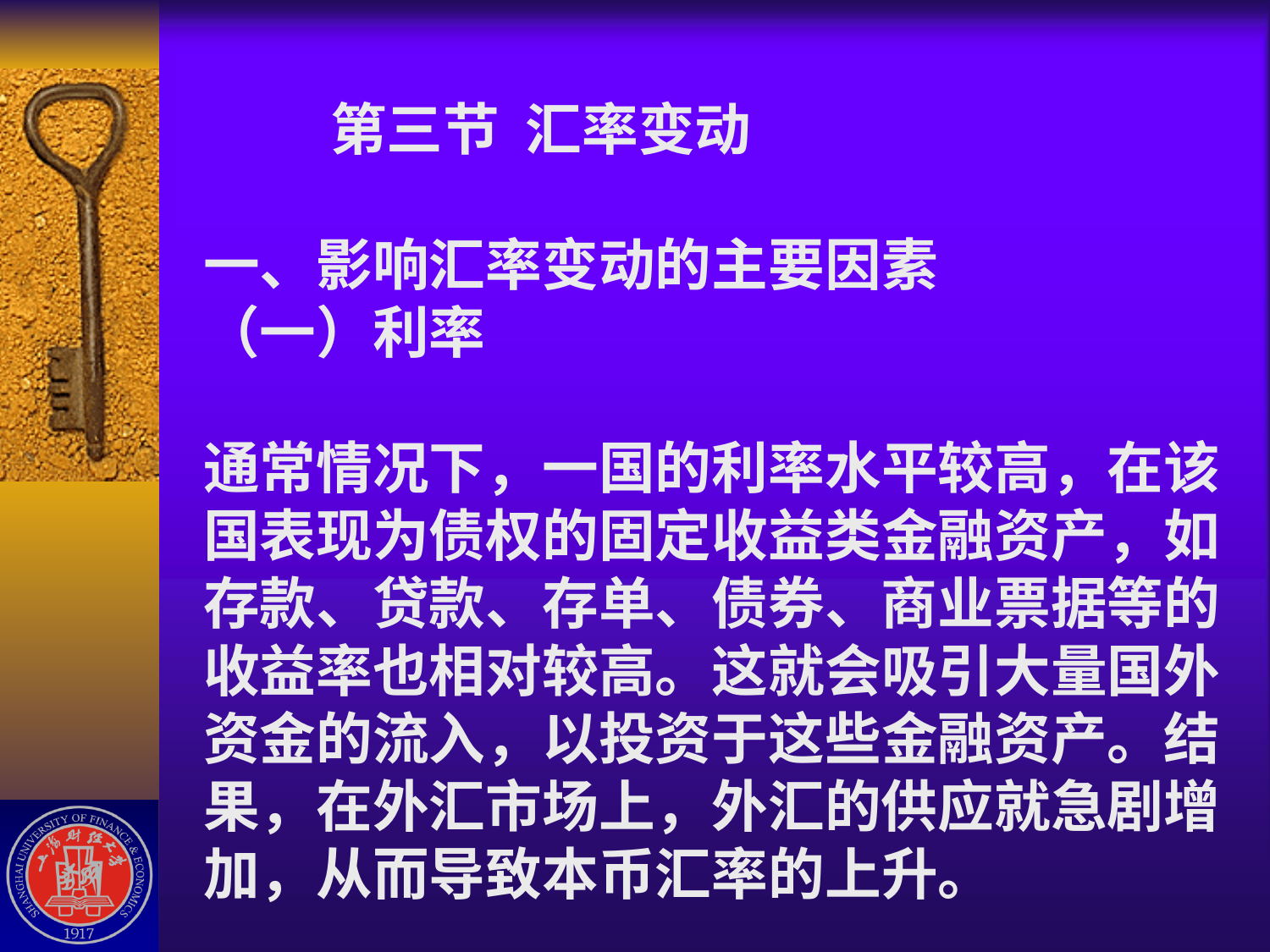

# 第三节  汇率变动 一、影响汇率变动的主要因素 （一）利率 通常情况下，一国的利率水平较高，在该国表现为债权的固定收益类金融资产，如存款、贷款、存单、债券、商业票据等的收益率也相对较高。这就会吸引大量国外资金的流入，以投资于这些金融资产。结果，在外汇市场上，外汇的供应就急剧增加，从而导致本币汇率的上升。